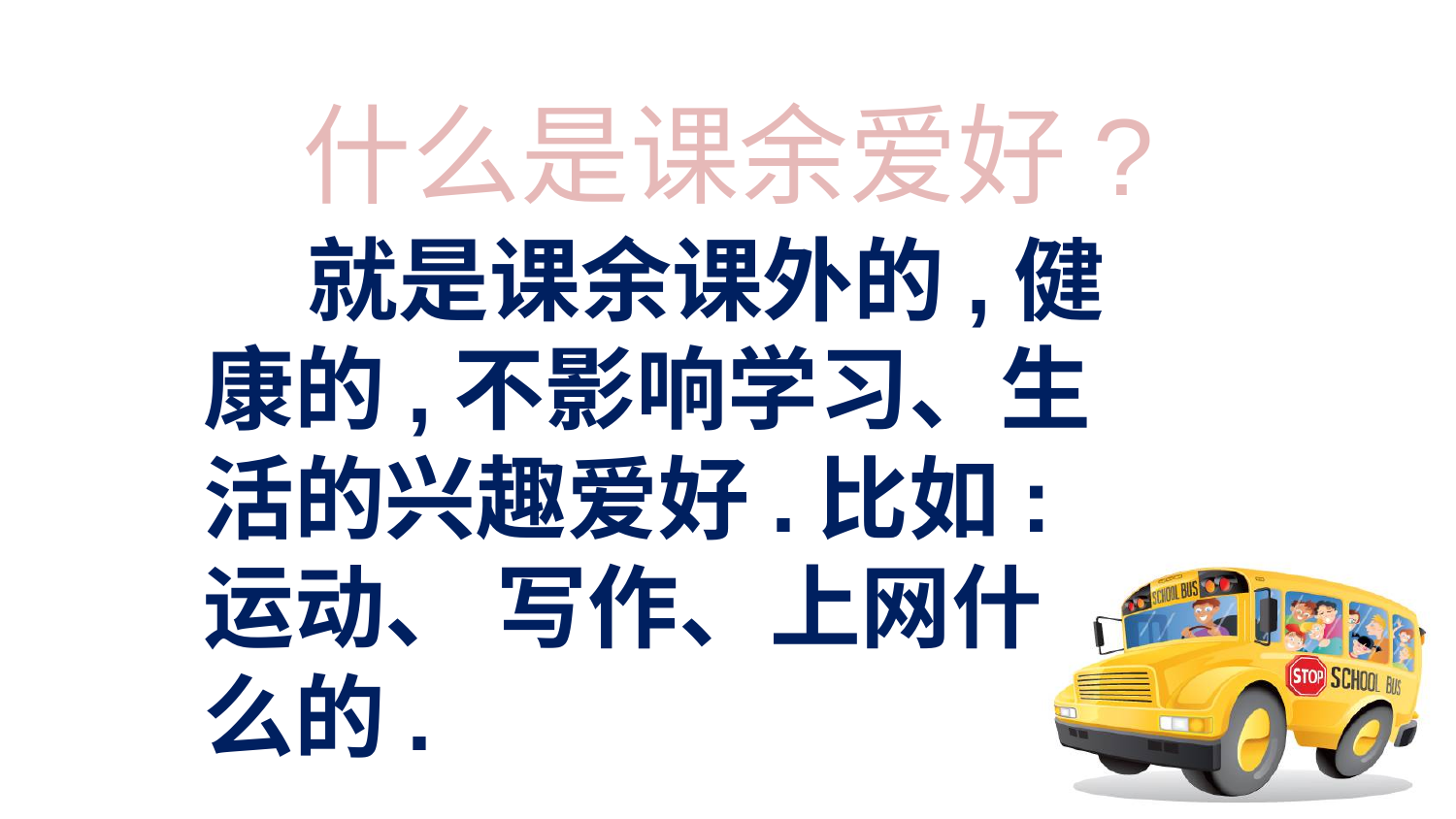

什么是课余爱好?
    就是课余课外的,健康的,不影响学习、生活的兴趣爱好.比如:运动、 写作、上网什么的.